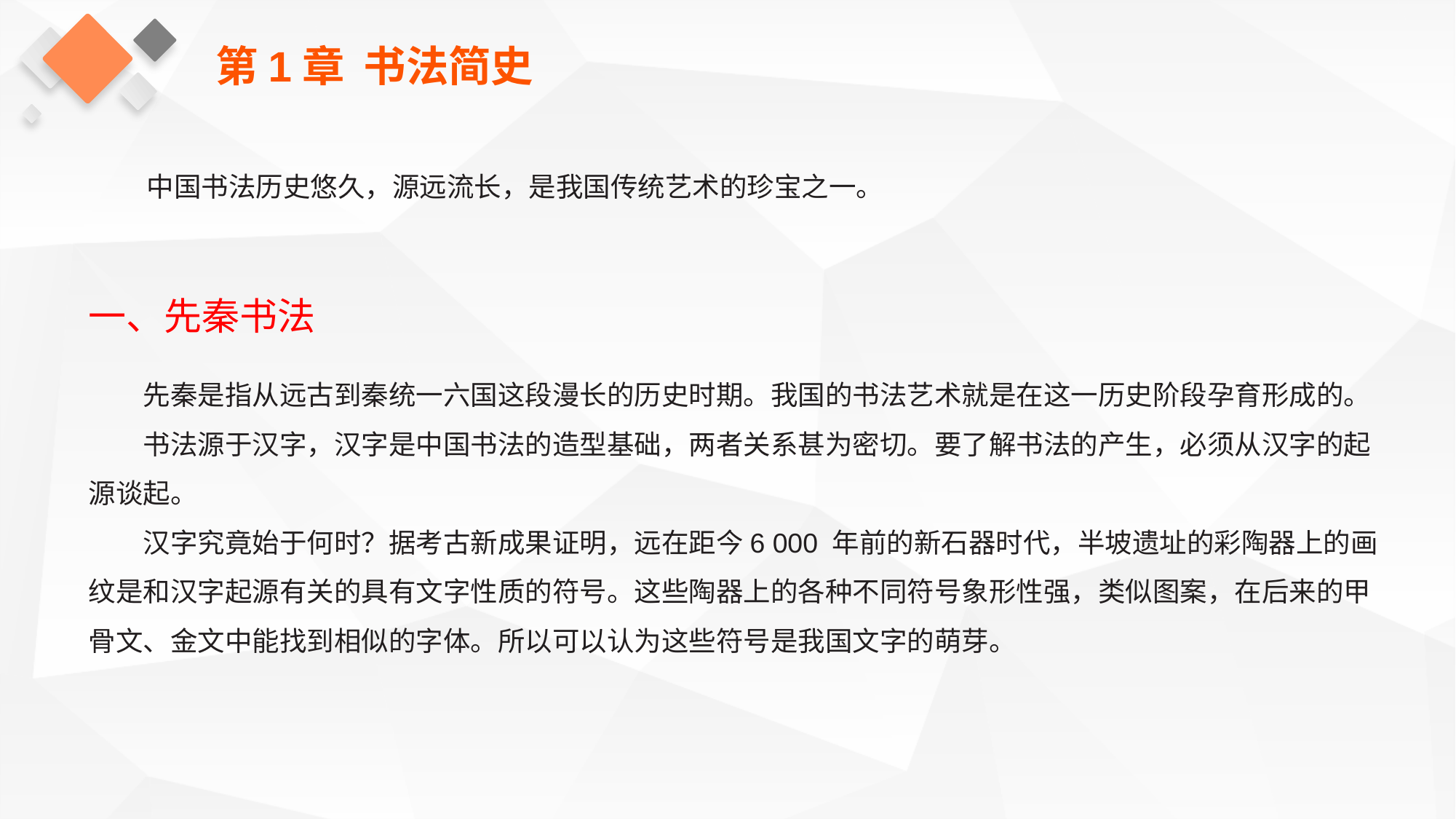

第1章  书法简史
中国书法历史悠久，源远流长，是我国传统艺术的珍宝之一。
一、先秦书法
先秦是指从远古到秦统一六国这段漫长的历史时期。我国的书法艺术就是在这一历史阶段孕育形成的。
书法源于汉字，汉字是中国书法的造型基础，两者关系甚为密切。要了解书法的产生，必须从汉字的起源谈起。
汉字究竟始于何时？据考古新成果证明，远在距今6 000 年前的新石器时代，半坡遗址的彩陶器上的画纹是和汉字起源有关的具有文字性质的符号。这些陶器上的各种不同符号象形性强，类似图案，在后来的甲骨文、金文中能找到相似的字体。所以可以认为这些符号是我国文字的萌芽。